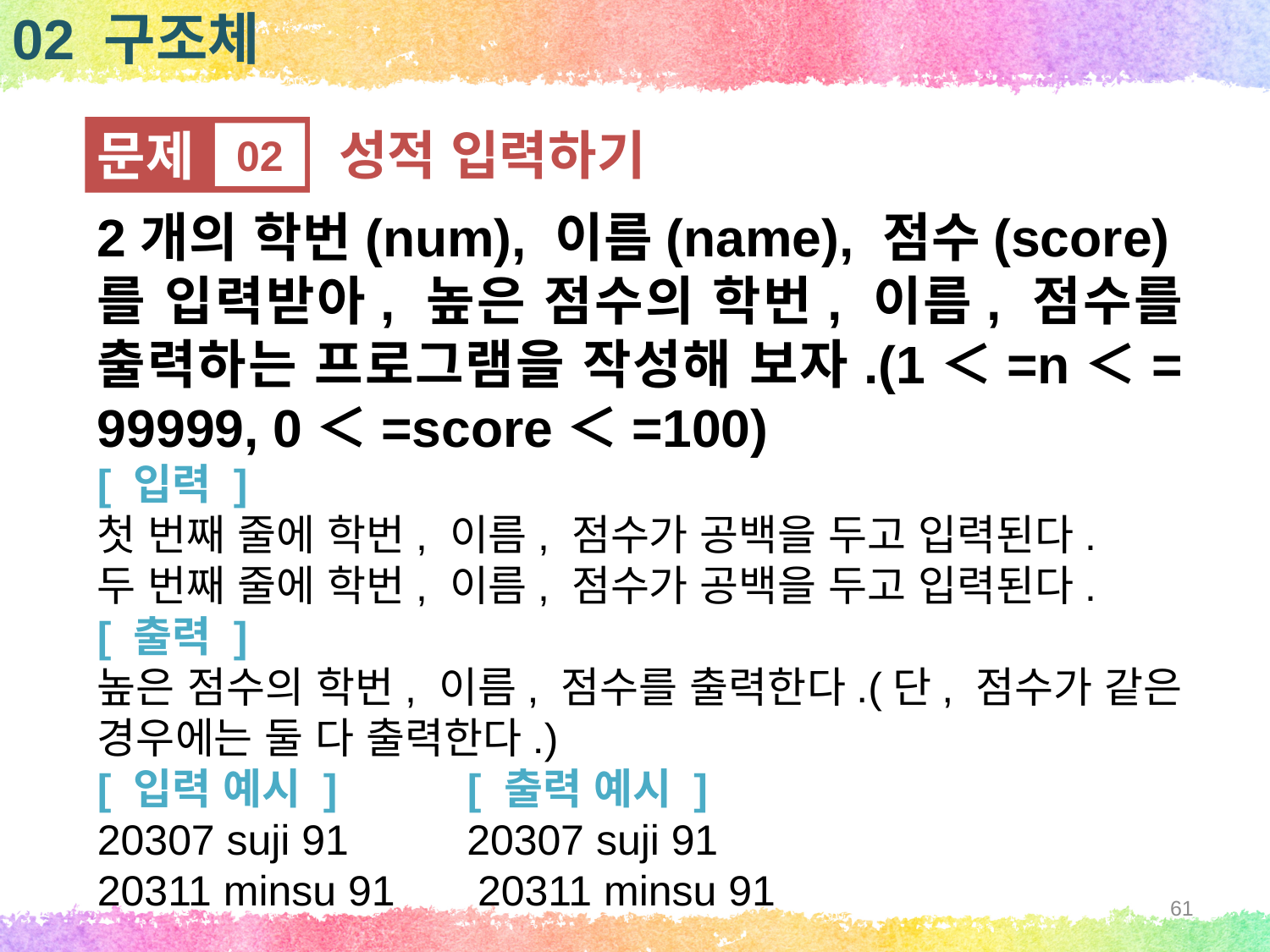

02 구조체
문제
02
성적 입력하기
2개의 학번(num), 이름(name), 점수(score)를 입력받아, 높은 점수의 학번, 이름, 점수를 출력하는 프로그램을 작성해 보자.(1＜=n＜= 99999, 0＜=score＜=100)
[ 입력 ]
첫 번째 줄에 학번, 이름, 점수가 공백을 두고 입력된다.
두 번째 줄에 학번, 이름, 점수가 공백을 두고 입력된다.
[ 출력 ]
높은 점수의 학번, 이름, 점수를 출력한다.(단, 점수가 같은 경우에는 둘 다 출력한다.)
[ 입력 예시 ]           [ 출력 예시 ]
20307 suji 91          20307 suji 91
20311 minsu 91       20311 minsu 91
61